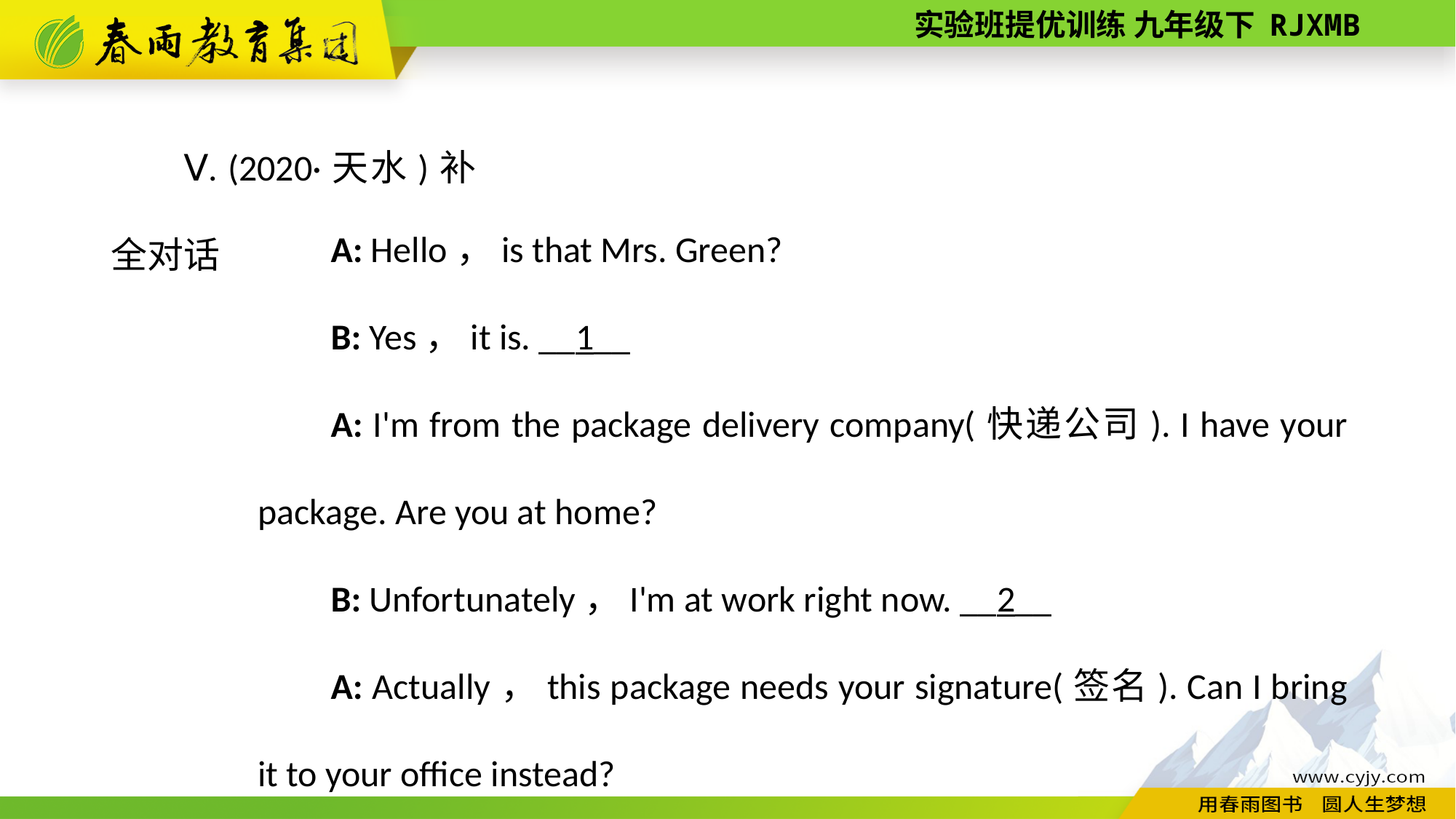

Ⅴ. (2020·天水)补全对话
A: Hello，is that Mrs. Green?
B: Yes，it is. __1__
A: I'm from the package delivery company(快递公司). I have your package. Are you at home?
B: Unfortunately，I'm at work right now. __2__
A: Actually，this package needs your signature(签名). Can I bring it to your office instead?